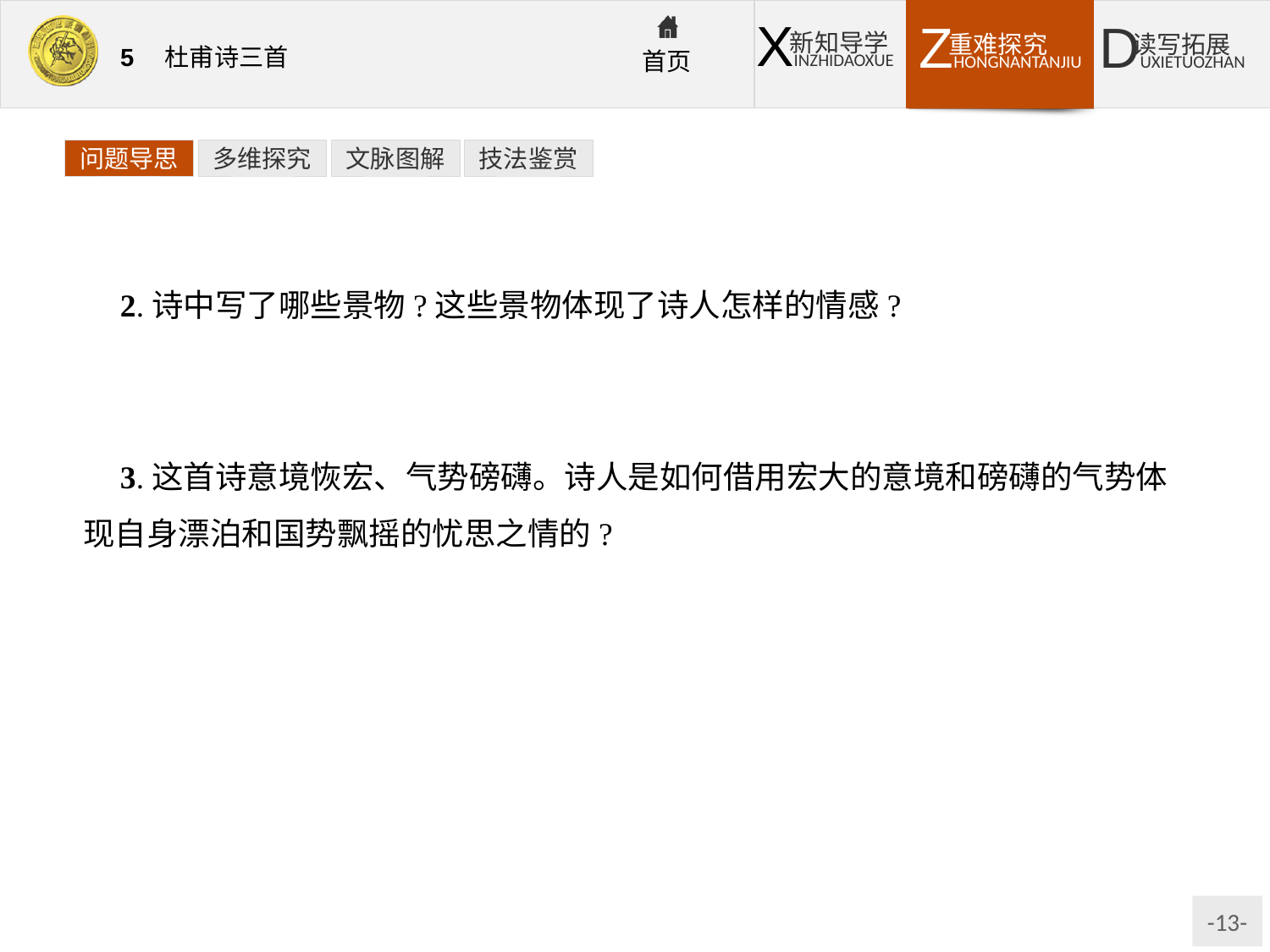

问题导思
多维探究
文脉图解
技法鉴赏
2.诗中写了哪些景物?这些景物体现了诗人怎样的情感?
提示:写了玉露、枫树林、巫山、巫峡、波浪、风云、菊花、孤舟、白帝城等。这些景物表现了秋的肃杀、人的忧伤与孤独。
3.这首诗意境恢宏、气势磅礴。诗人是如何借用宏大的意境和磅礴的气势体现自身漂泊和国势飘摇的忧思之情的?
提示:诗人抓住景物特点,融入自己的情感,使秋天萧森的气息充塞于巫山巫峡之中,天上地下,江间关塞,到处是惊风骇浪,动荡不安,萧条暗淡,表现了自己的极度不安和胸中的郁闷不平,也象征了国势的危急。